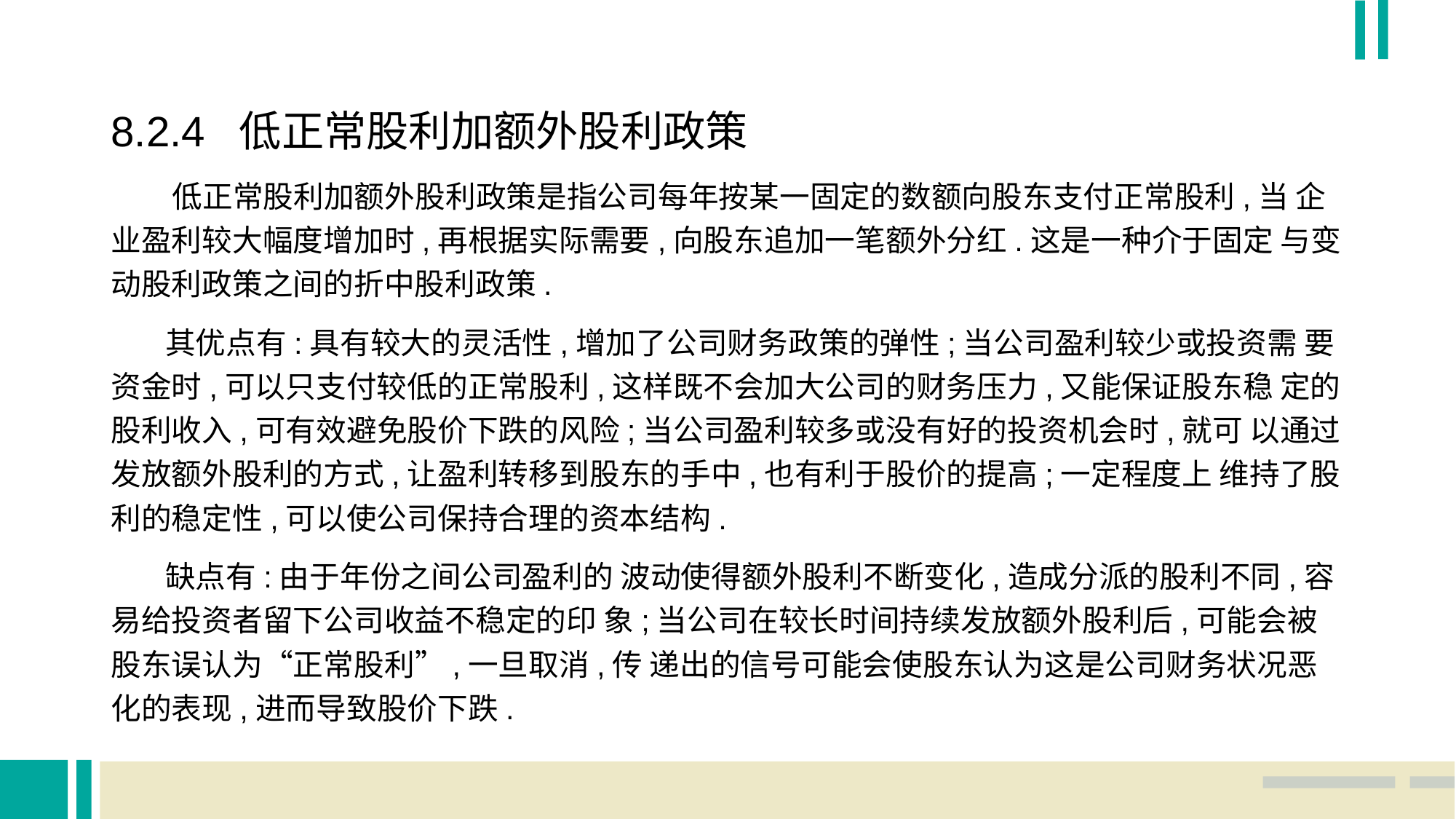

8.2.4  低正常股利加额外股利政策
        低正常股利加额外股利政策是指公司每年按某一固定的数额向股东支付正常股利,当 企业盈利较大幅度增加时,再根据实际需要,向股东追加一笔额外分红.这是一种介于固定 与变动股利政策之间的折中股利政策.
       其优点有:具有较大的灵活性,增加了公司财务政策的弹性;当公司盈利较少或投资需 要资金时,可以只支付较低的正常股利,这样既不会加大公司的财务压力,又能保证股东稳 定的股利收入,可有效避免股价下跌的风险;当公司盈利较多或没有好的投资机会时,就可 以通过发放额外股利的方式,让盈利转移到股东的手中,也有利于股价的提高;一定程度上 维持了股利的稳定性,可以使公司保持合理的资本结构.
       缺点有:由于年份之间公司盈利的 波动使得额外股利不断变化,造成分派的股利不同,容易给投资者留下公司收益不稳定的印 象;当公司在较长时间持续发放额外股利后,可能会被股东误认为“正常股利”,一旦取消,传 递出的信号可能会使股东认为这是公司财务状况恶化的表现,进而导致股价下跌.